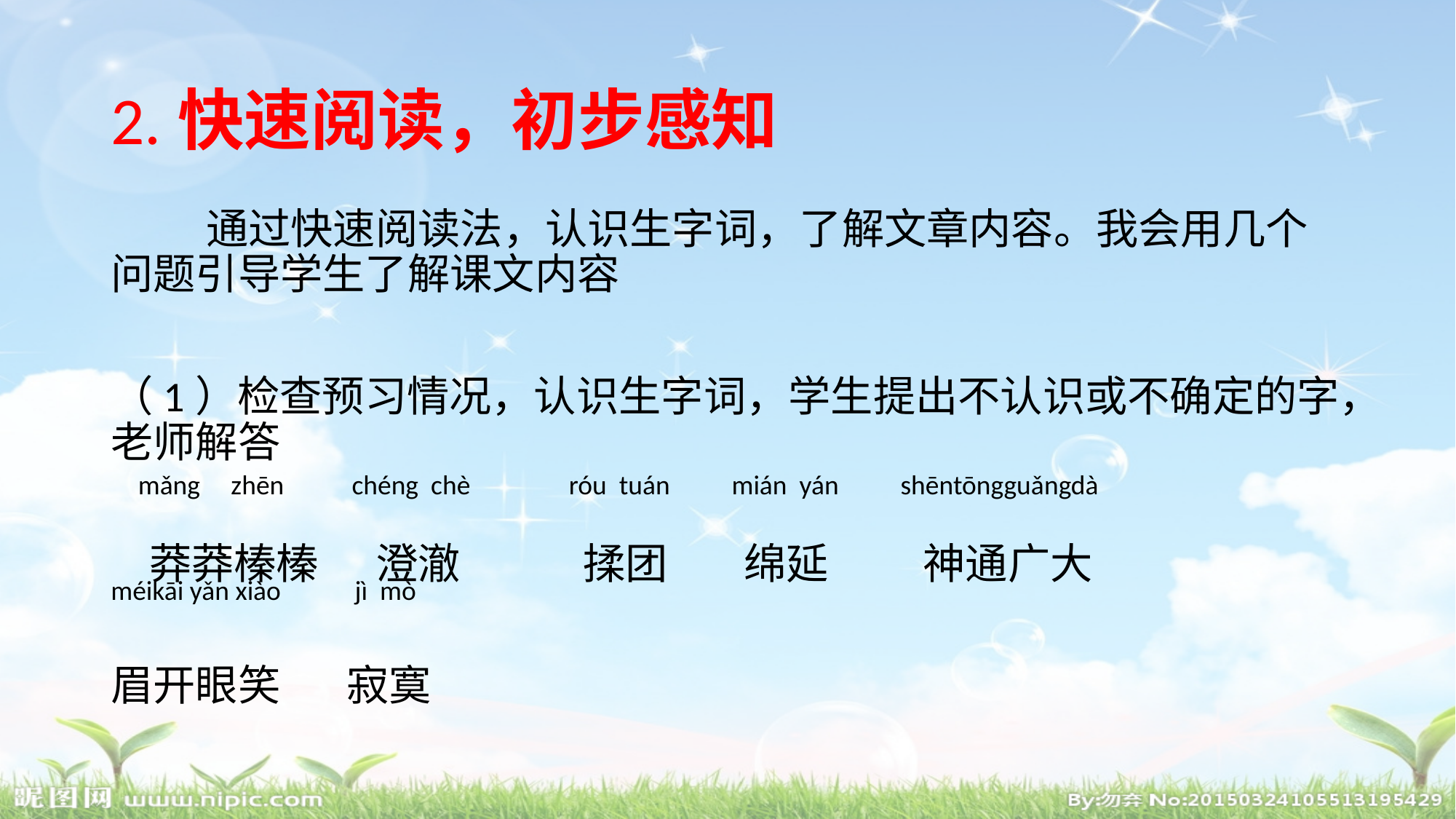

# 2.快速阅读，初步感知
         通过快速阅读法，认识生字词，了解文章内容。我会用几个问题引导学生了解课文内容

（1）检查预习情况，认识生字词，学生提出不认识或不确定的字，老师解答

   莽莽榛榛      澄澈             揉团        绵延          神通广大

眉开眼笑       寂寞
mǎng     zhēn           chéng  chè                róu  tuán          mián  yán          shēntōngguǎngdà
méikāi yǎn xiào            jì  mò